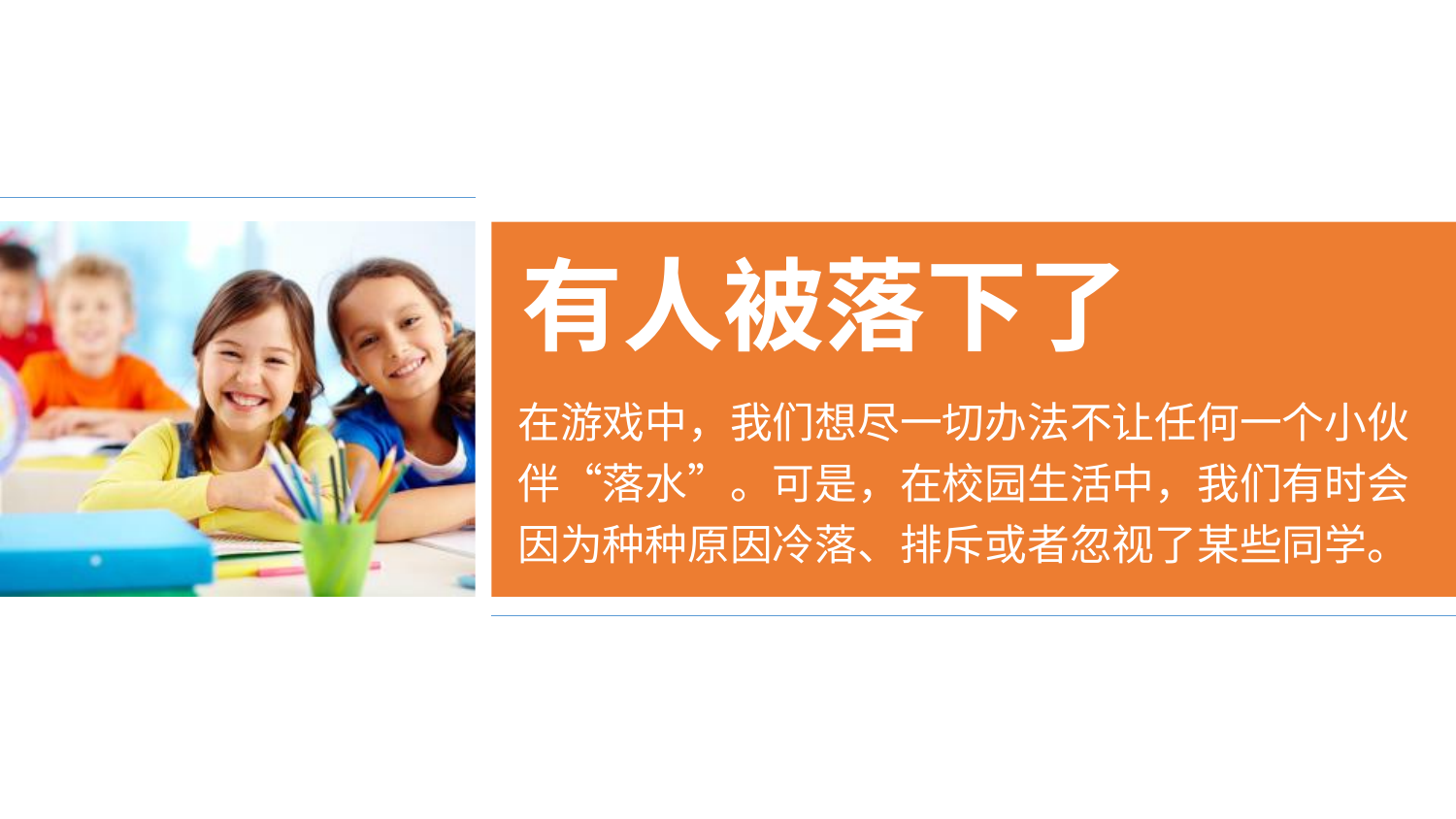

有人被落下了
在游戏中，我们想尽一切办法不让任何一个小伙伴“落水”。可是，在校园生活中，我们有时会因为种种原因冷落、排斥或者忽视了某些同学。